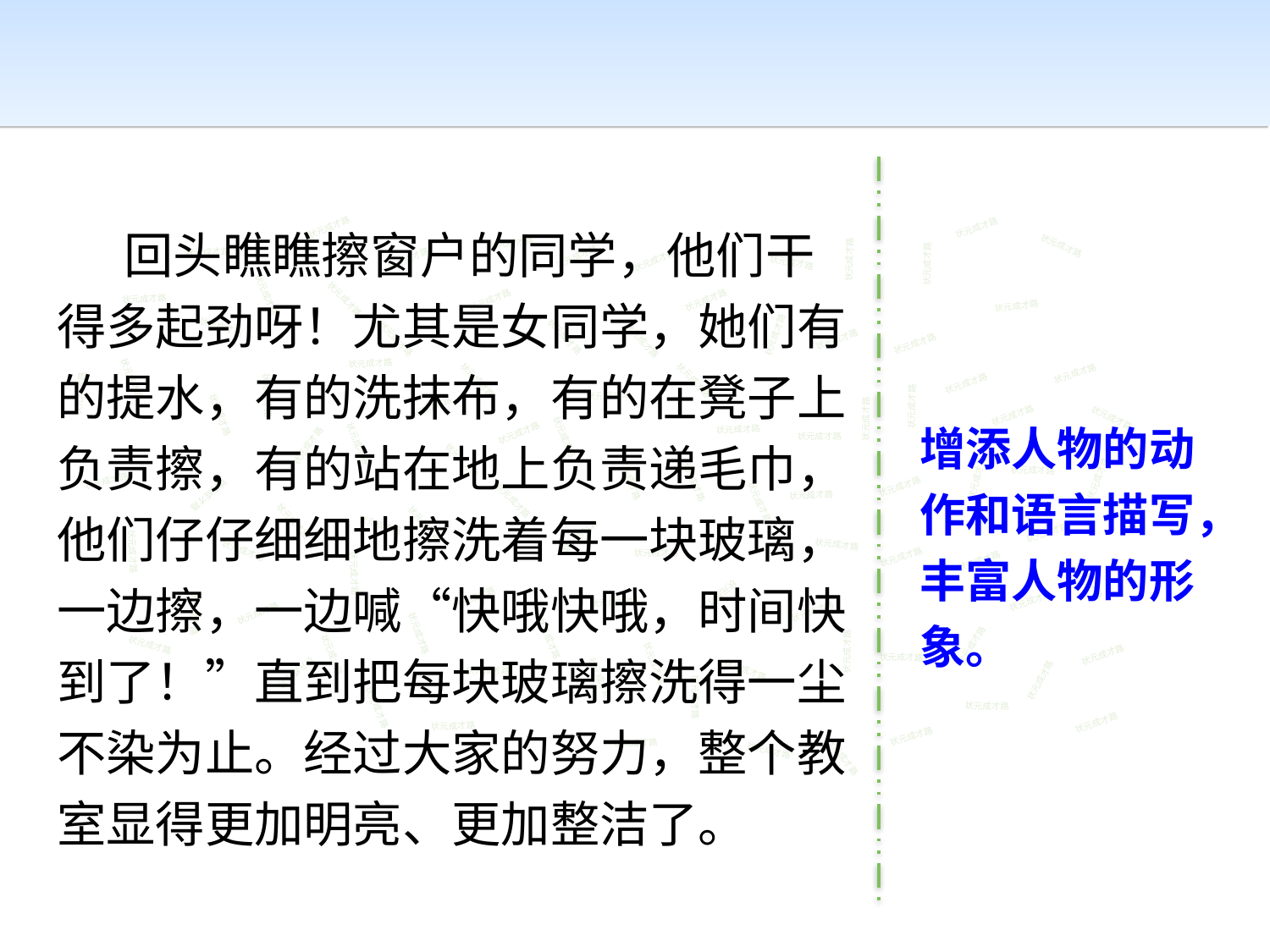

回头瞧瞧擦窗户的同学，他们干得多起劲呀！尤其是女同学，她们有的提水，有的洗抹布，有的在凳子上负责擦，有的站在地上负责递毛巾，他们仔仔细细地擦洗着每一块玻璃，一边擦，一边喊“快哦快哦，时间快到了！”直到把每块玻璃擦洗得一尘不染为止。经过大家的努力，整个教室显得更加明亮、更加整洁了。

状元成才路
状元成才路
状元成才路
状元成才路
状元成才路
状元成才路
状元成才路
状元成才路
状元成才路
状元成才路
状元成才路
状元成才路
状元成才路
状元成才路
状元成才路
状元成才路
状元成才路
状元成才路
状元成才路
状元成才路
状元成才路
状元成才路
状元成才路
状元成才路
状元成才路
状元成才路
状元成才路
状元成才路
状元成才路
状元成才路
状元成才路
状元成才路
状元成才路
状元成才路
状元成才路
增添人物的动作和语言描写，丰富人物的形象。
状元成才路
状元成才路
状元成才路
状元成才路
状元成才路
状元成才路
状元成才路
状元成才路
状元成才路
状元成才路
状元成才路
状元成才路
状元成才路
状元成才路
状元成才路
状元成才路
状元成才路
状元成才路
状元成才路
状元成才路
状元成才路
状元成才路
状元成才路
状元成才路
状元成才路
状元成才路
状元成才路
状元成才路
状元成才路
状元成才路
状元成才路
状元成才路
状元成才路
状元成才路
状元成才路
状元成才路
状元成才路
状元成才路
状元成才路
状元成才路
状元成才路
状元成才路
状元成才路
状元成才路
状元成才路
状元成才路
状元成才路
状元成才路
状元成才路
状元成才路
状元成才路
状元成才路
状元成才路
状元成才路
状元成才路
状元成才路
状元成才路
状元成才路
状元成才路
状元成才路
状元成才路
状元成才路
状元成才路
状元成才路
状元成才路